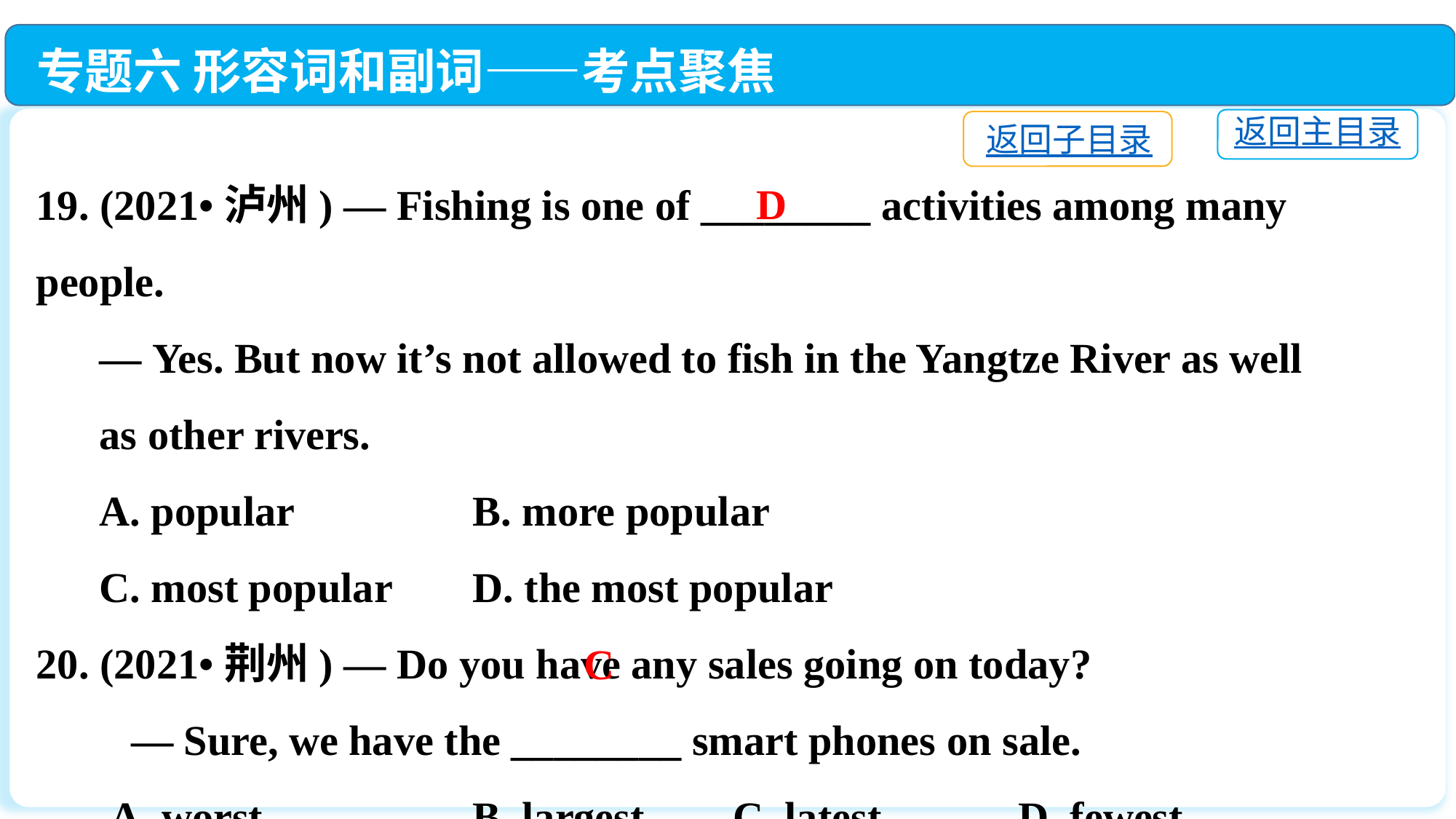

专题六 形容词和副词——考点聚焦

返回主目录

返回子目录
19. (2021•泸州) — Fishing is one of ________ activities among many  people.
      — Yes. But now it’s not allowed to fish in the Yangtze River as well
      as other rivers.
      A. popular		B. more popular
      C. most popular	D. the most popular
20. (2021•荆州) — Do you have any sales going on today?
         — Sure, we have the ________ smart phones on sale.
       A. worst		B. largest	    C. latest		D. fewest
D
C